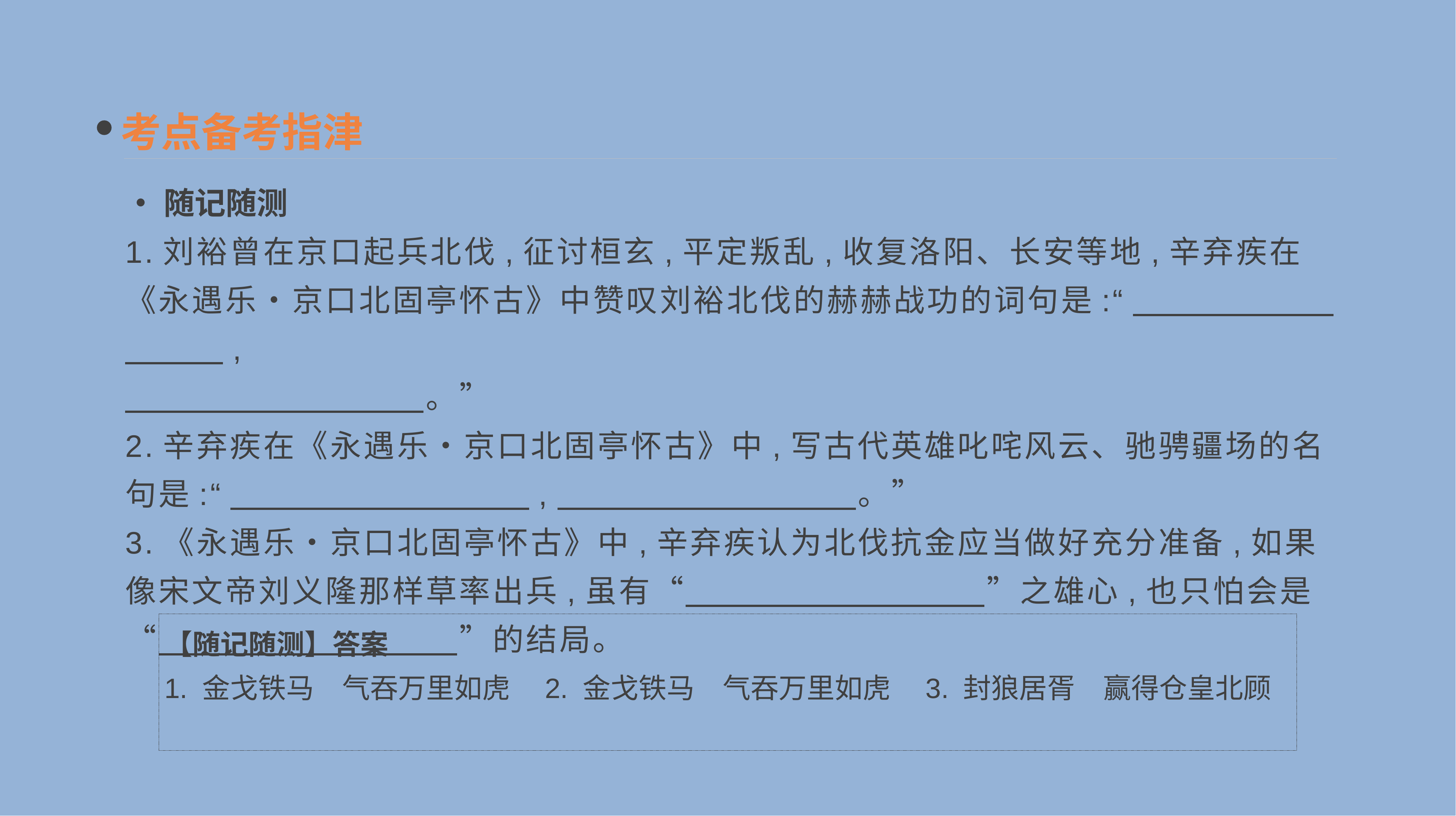

考点备考指津

•随记随测
1.刘裕曾在京口起兵北伐,征讨桓玄,平定叛乱,收复洛阳、长安等地,辛弃疾在《永遇乐•京口北固亭怀古》中赞叹刘裕北伐的赫赫战功的词句是:“　　　　　　　　　,
　　　　　　　　　。”
2.辛弃疾在《永遇乐•京口北固亭怀古》中,写古代英雄叱咤风云、驰骋疆场的名句是:“　　　　　　　　　,　　　　　　　　　。”
3.《永遇乐•京口北固亭怀古》中,辛弃疾认为北伐抗金应当做好充分准备,如果像宋文帝刘义隆那样草率出兵,虽有“　　　　　　　　　”之雄心,也只怕会是“　　　　　　　　　”的结局。
【随记随测】答案
1. 金戈铁马　气吞万里如虎　2. 金戈铁马　气吞万里如虎　3. 封狼居胥　赢得仓皇北顾